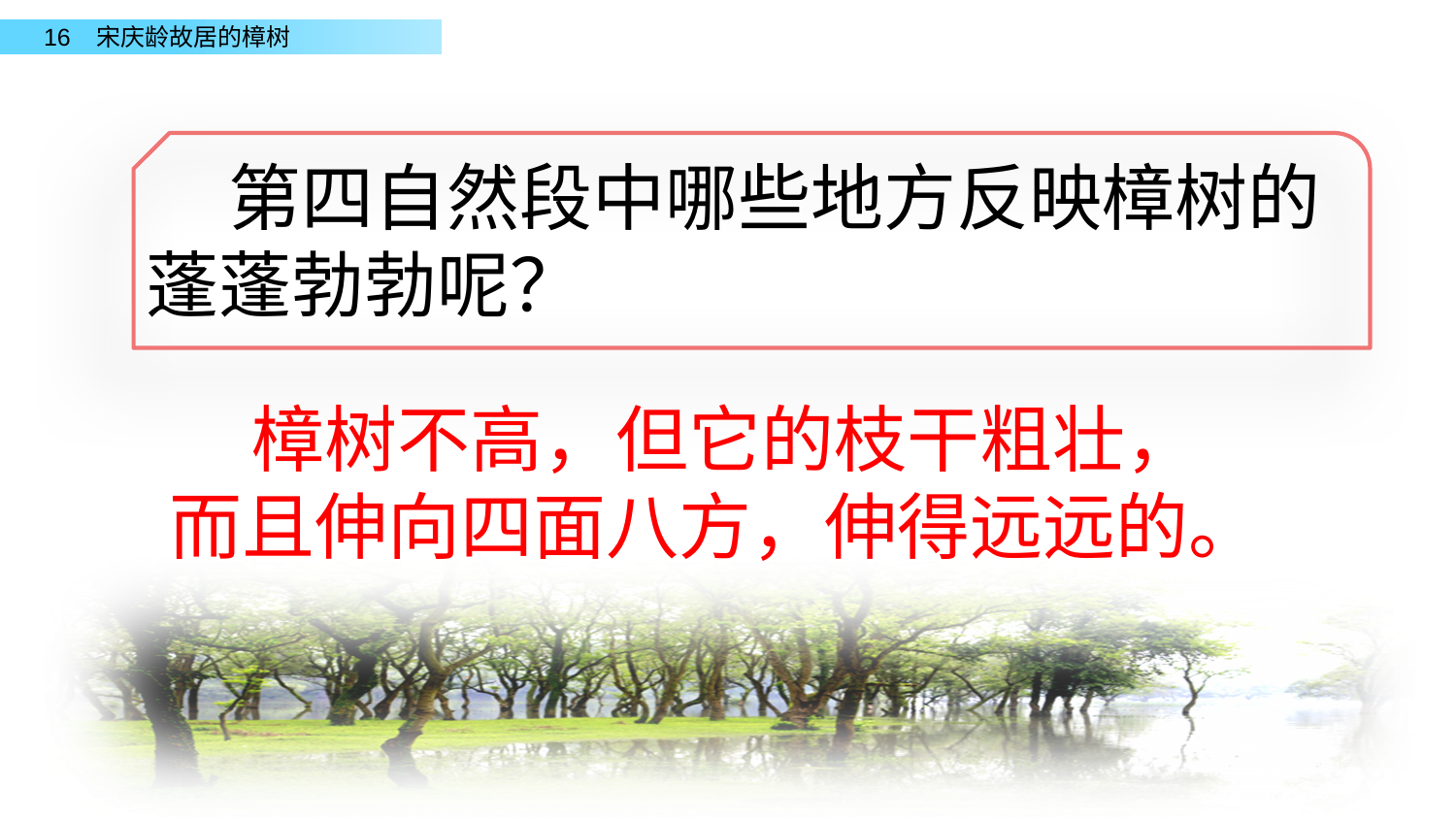

第四自然段中哪些地方反映樟树的蓬蓬勃勃呢？
    樟树不高，但它的枝干粗壮，而且伸向四面八方，伸得远远的。